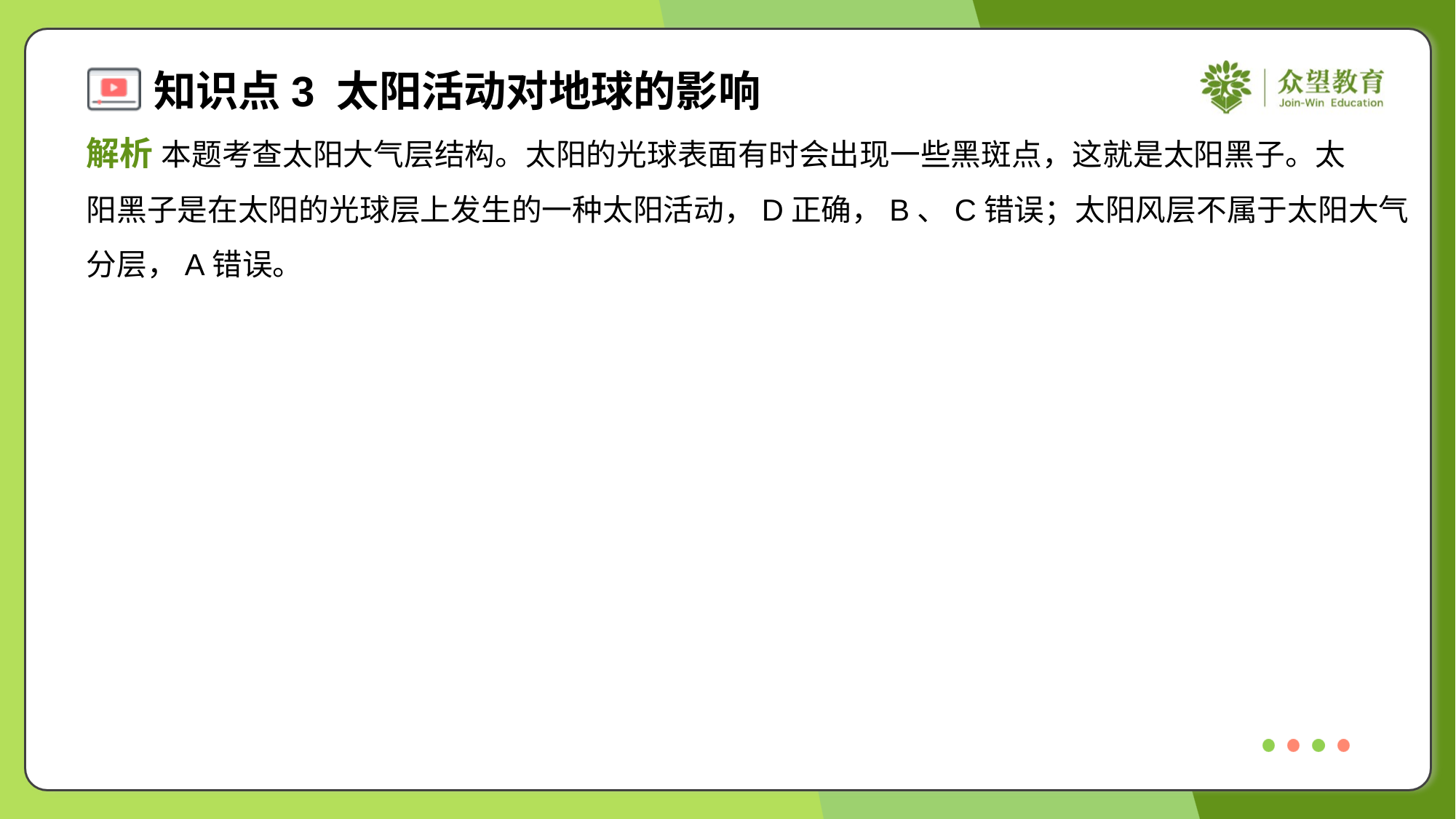

解析 本题考查太阳大气层结构。太阳的光球表面有时会出现一些黑斑点，这就是太阳黑子。太
阳黑子是在太阳的光球层上发生的一种太阳活动，D正确，B、C错误；太阳风层不属于太阳大气
分层，A错误。